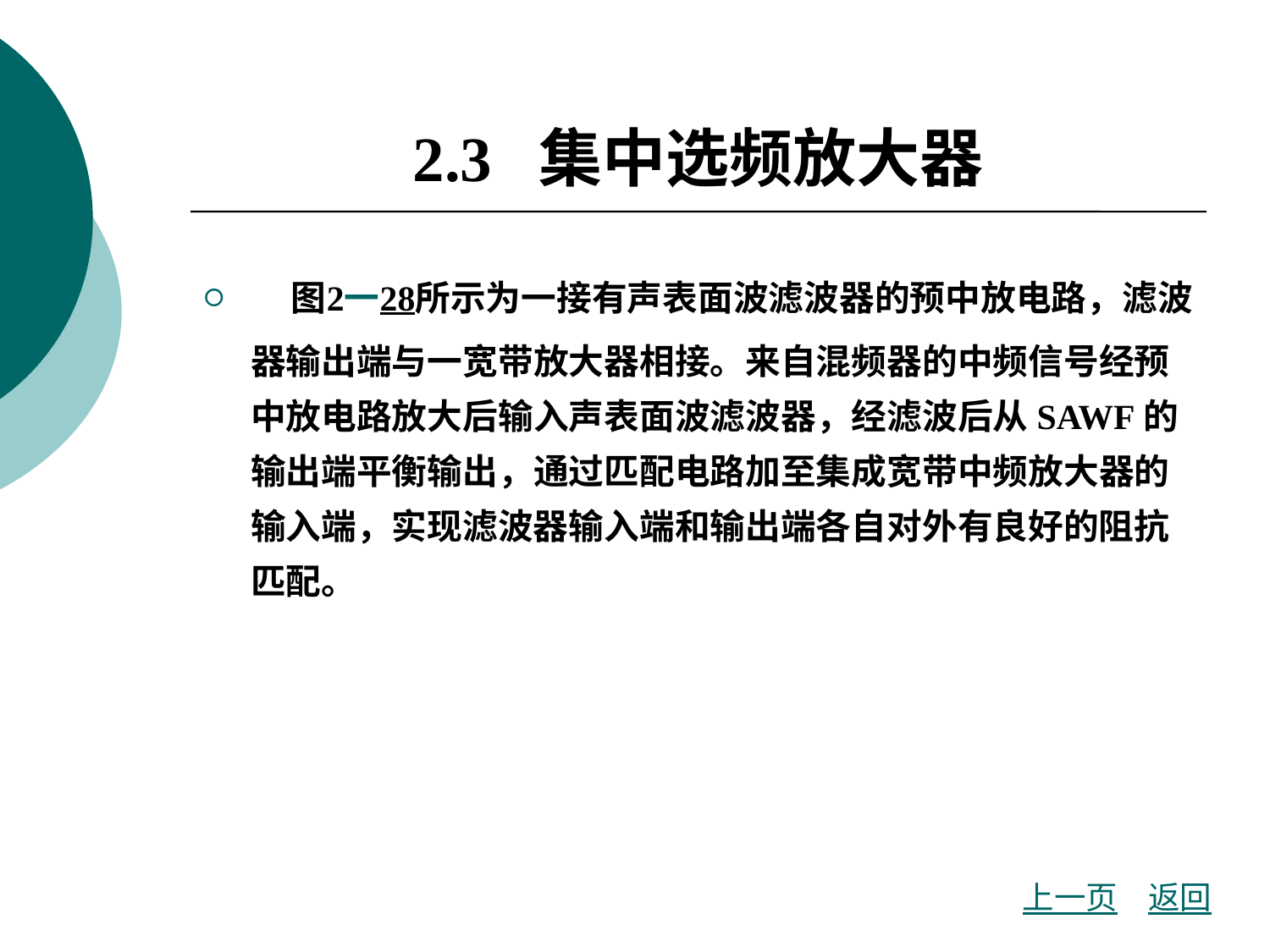

# 2.3  集中选频放大器
    图2一28所示为一接有声表面波滤波器的预中放电路，滤波器输出端与一宽带放大器相接。来自混频器的中频信号经预中放电路放大后输入声表面波滤波器，经滤波后从SAWF的输出端平衡输出，通过匹配电路加至集成宽带中频放大器的输入端，实现滤波器输入端和输出端各自对外有良好的阻抗匹配。
上一页
返回